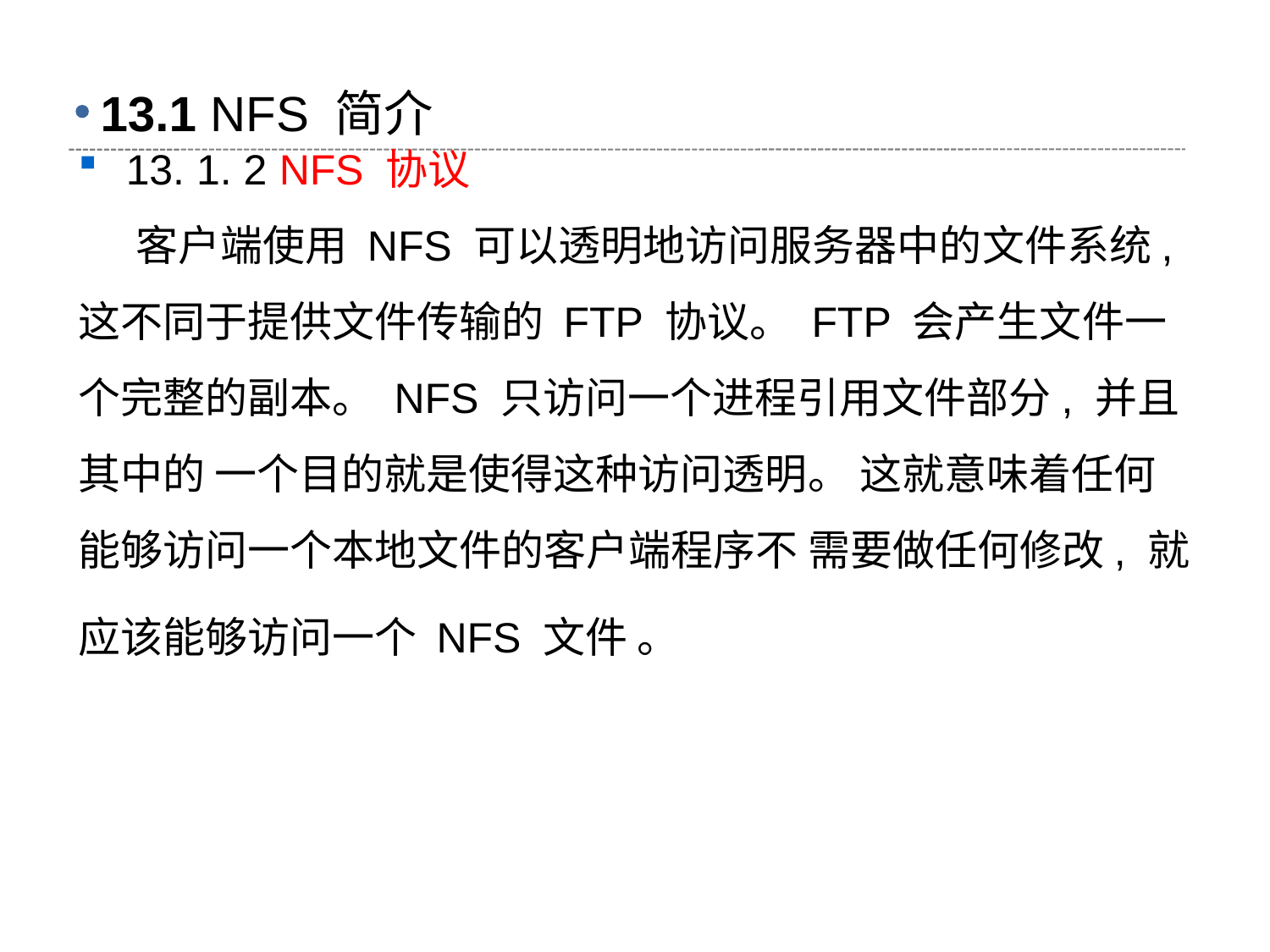

# 13.1 NFS 简介

13. 1. 2 NFS 协议
     客户端使用 NFS 可以透明地访问服务器中的文件系统, 这不同于提供文件传输的 FTP 协议。 FTP 会产生文件一个完整的副本。 NFS 只访问一个进程引用文件部分, 并且其中的 一个目的就是使得这种访问透明。 这就意味着任何能够访问一个本地文件的客户端程序不 需要做任何修改, 就应该能够访问一个 NFS 文件 。